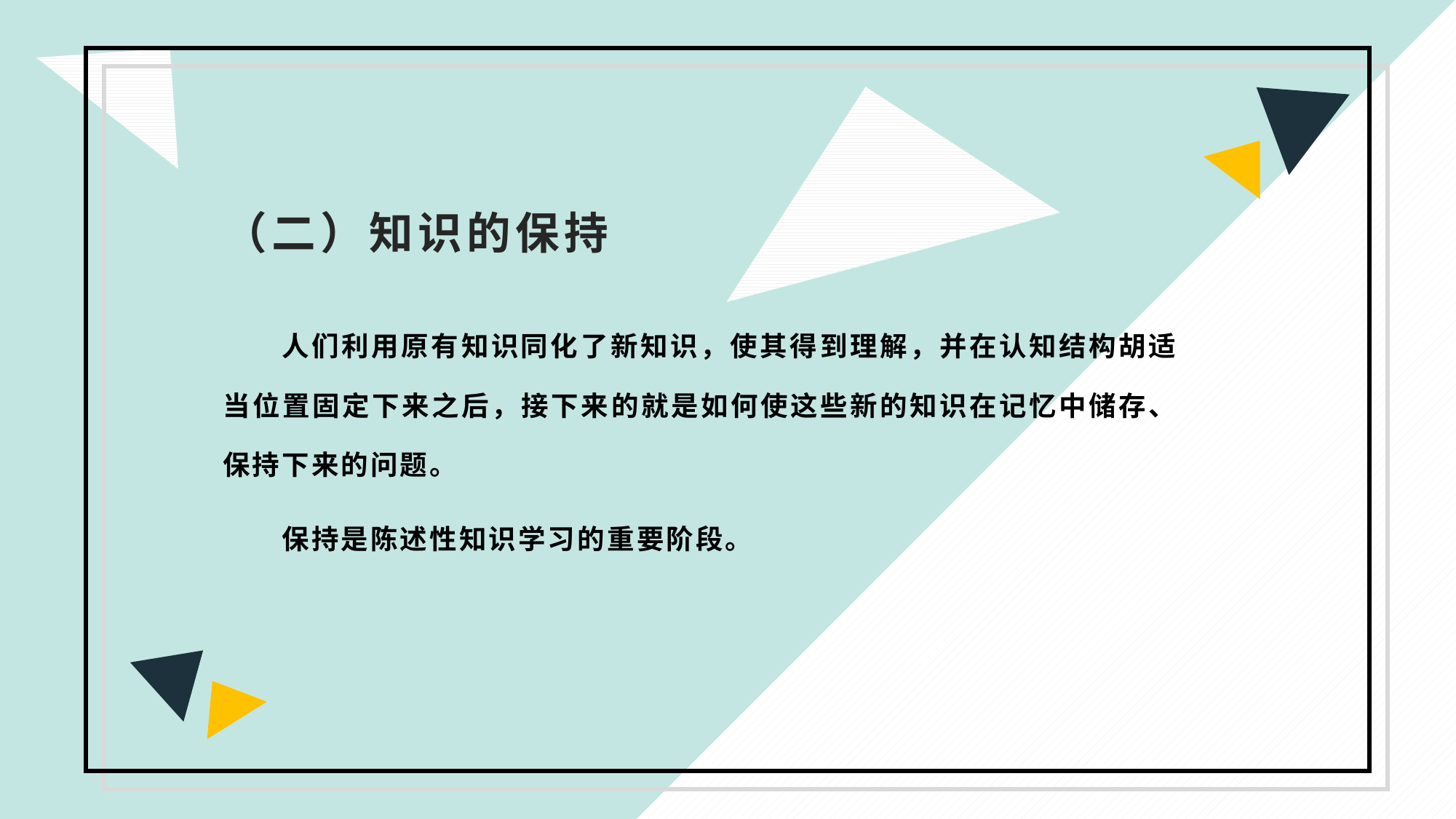

（二）知识的保持
人们利用原有知识同化了新知识，使其得到理解，并在认知结构胡适当位置固定下来之后，接下来的就是如何使这些新的知识在记忆中储存、保持下来的问题。
保持是陈述性知识学习的重要阶段。